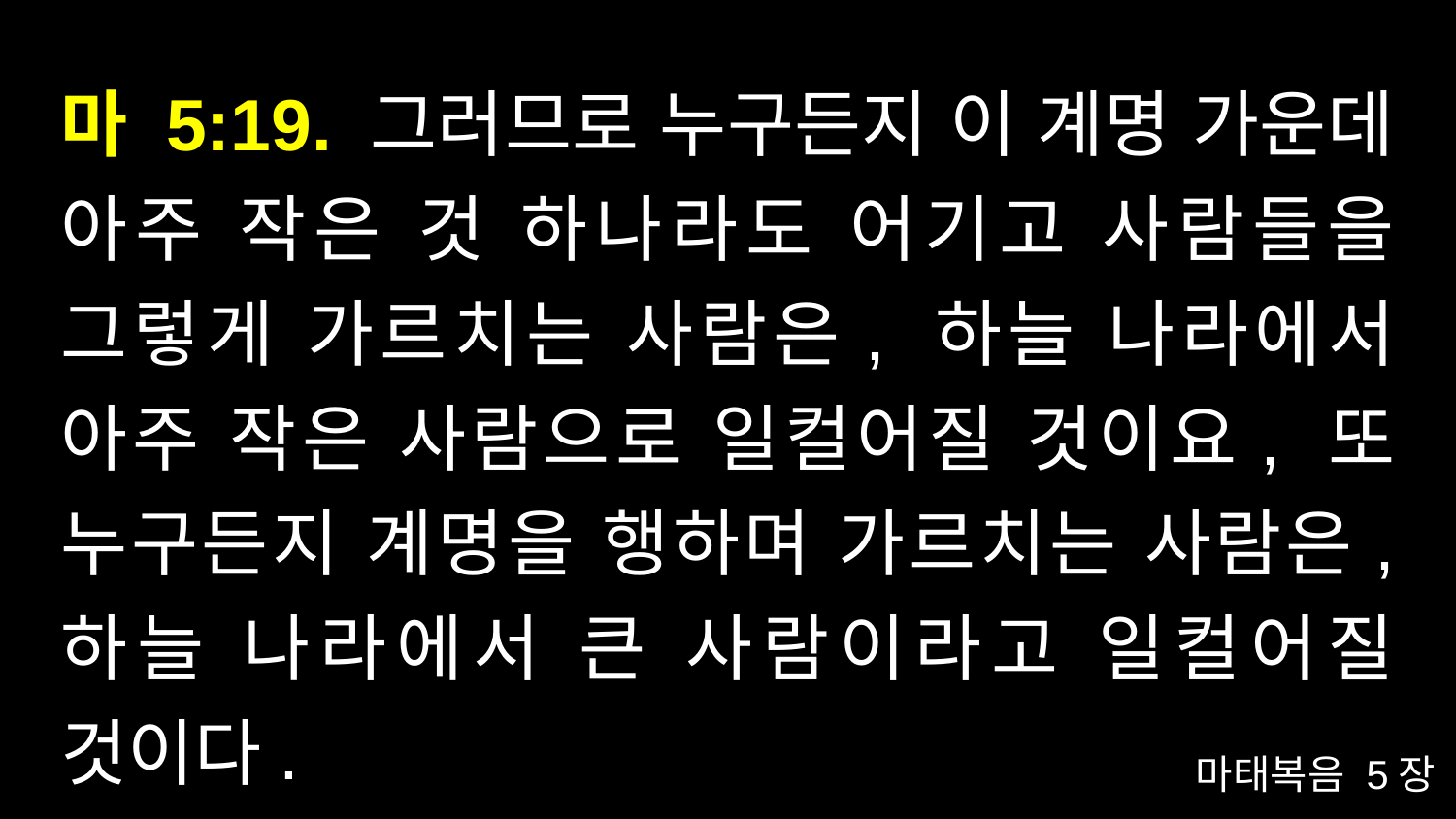

# 마 5:19. 그러므로 누구든지 이 계명 가운데 아주 작은 것 하나라도 어기고 사람들을 그렇게 가르치는 사람은, 하늘 나라에서 아주 작은 사람으로 일컬어질 것이요, 또 누구든지 계명을 행하며 가르치는 사람은, 하늘 나라에서 큰 사람이라고 일컬어질 것이다.
마태복음 5장